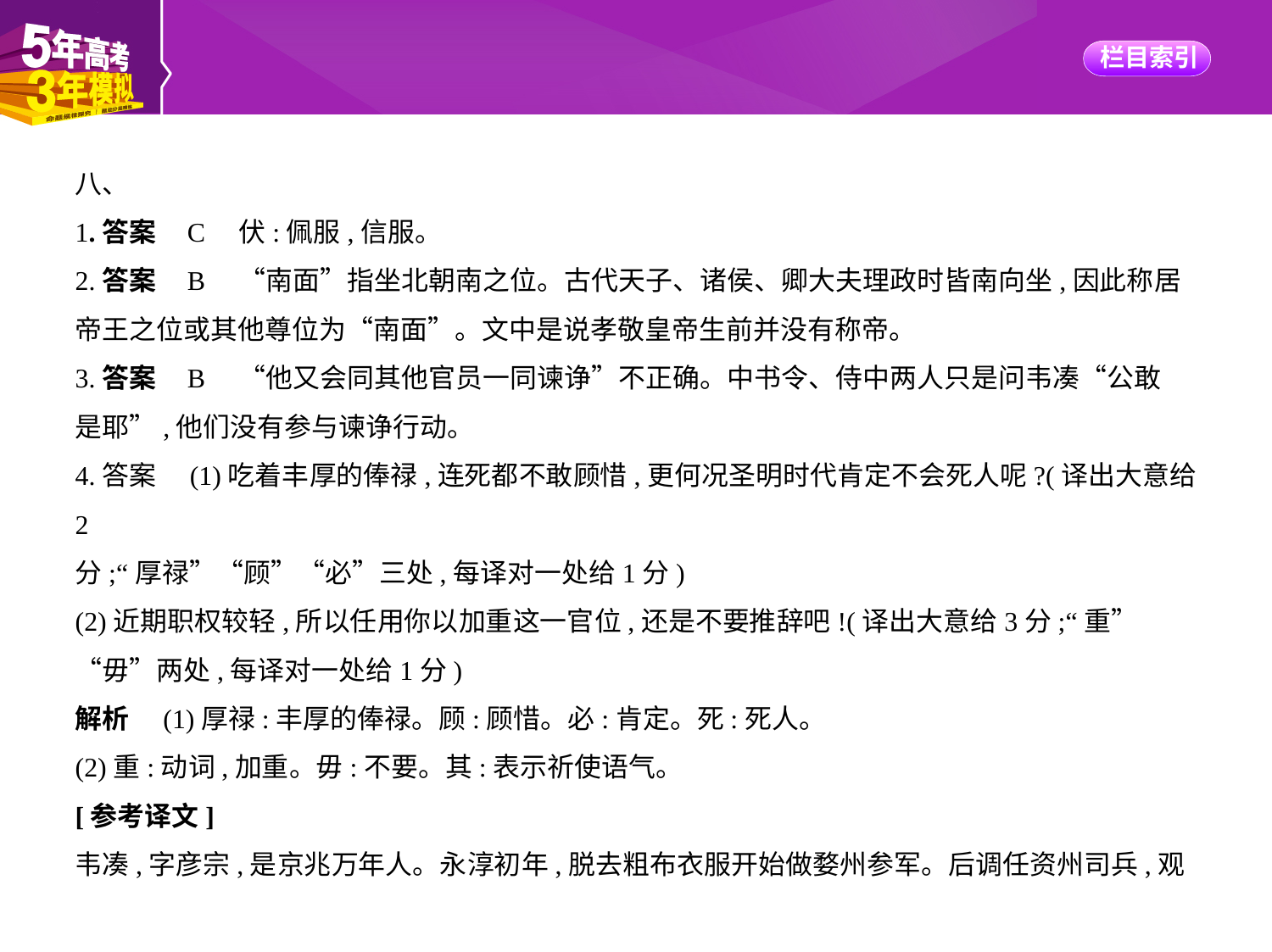

八、
1.答案    C　伏:佩服,信服。
2.答案    B　“南面”指坐北朝南之位。古代天子、诸侯、卿大夫理政时皆南向坐,因此称居
帝王之位或其他尊位为“南面”。文中是说孝敬皇帝生前并没有称帝。
3.答案    B　“他又会同其他官员一同谏诤”不正确。中书令、侍中两人只是问韦凑“公敢
是耶”,他们没有参与谏诤行动。
4.答案　(1)吃着丰厚的俸禄,连死都不敢顾惜,更何况圣明时代肯定不会死人呢?(译出大意给2
分;“厚禄”“顾”“必”三处,每译对一处给1分)
(2)近期职权较轻,所以任用你以加重这一官位,还是不要推辞吧!(译出大意给3分;“重”
“毋”两处,每译对一处给1分)
解析　(1)厚禄:丰厚的俸禄。顾:顾惜。必:肯定。死:死人。
(2)重:动词,加重。毋:不要。其:表示祈使语气。
[参考译文]
韦凑,字彦宗,是京兆万年人。永淳初年,脱去粗布衣服开始做婺州参军。后调任资州司兵,观